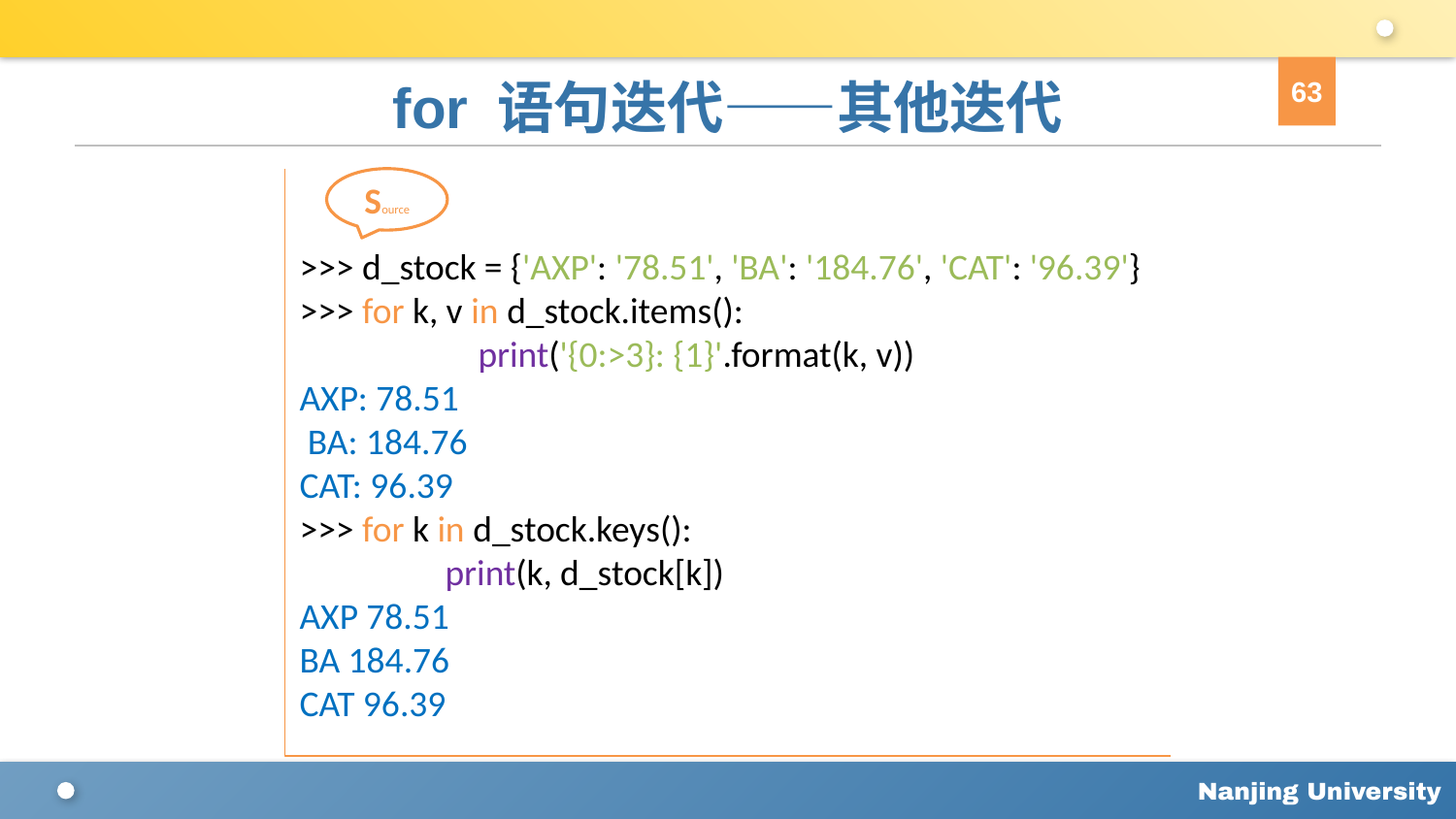

63
# for 语句迭代——其他迭代

>>> d_stock = {'AXP': '78.51', 'BA': '184.76', 'CAT': '96.39'}
>>> for k, v in d_stock.items():
	    print('{0:>3}: {1}'.format(k, v))
AXP: 78.51
 BA: 184.76
CAT: 96.39
>>> for k in d_stock.keys():
	print(k, d_stock[k])
AXP 78.51
BA 184.76
CAT 96.39
Source